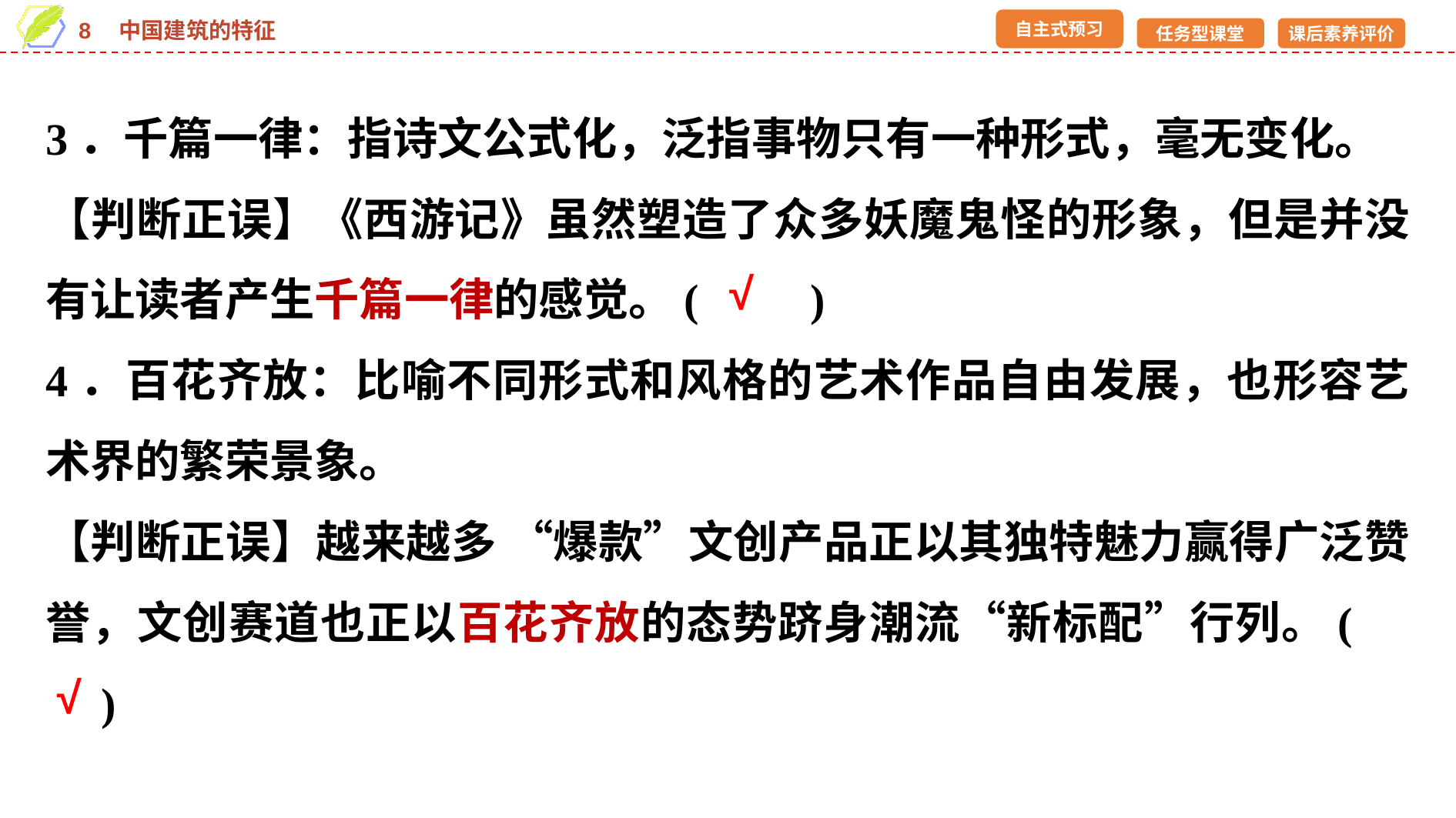

3．千篇一律：指诗文公式化，泛指事物只有一种形式，毫无变化。
【判断正误】《西游记》虽然塑造了众多妖魔鬼怪的形象，但是并没有让读者产生千篇一律的感觉。(　　)
4．百花齐放：比喻不同形式和风格的艺术作品自由发展，也形容艺术界的繁荣景象。
【判断正误】越来越多 “爆款”文创产品正以其独特魅力赢得广泛赞誉，文创赛道也正以百花齐放的态势跻身潮流“新标配”行列。(　　)
√
√